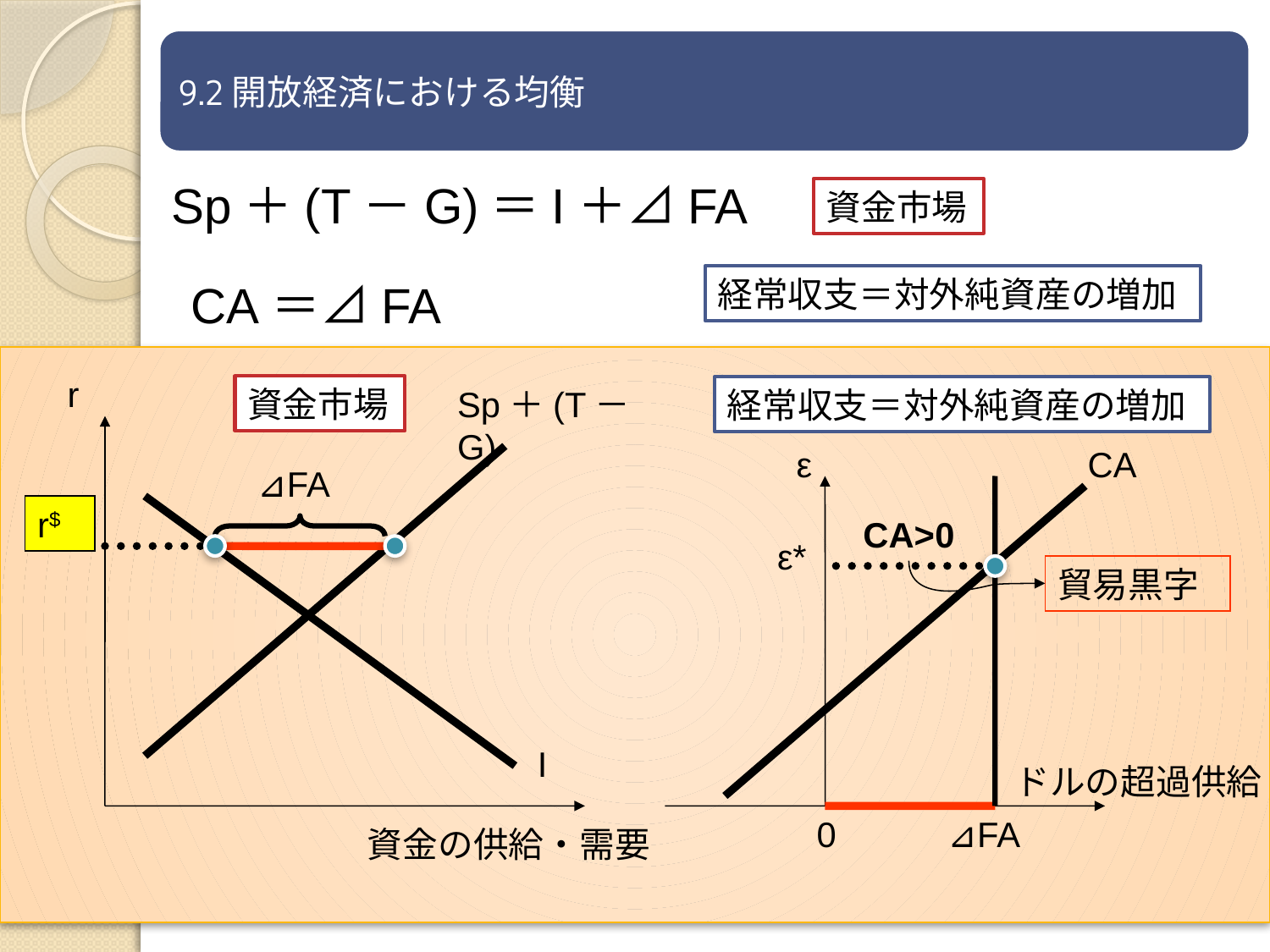

9.2開放経済における均衡
Sp＋(T－G)＝I＋⊿FA
資金市場
経常収支＝対外純資産の増加
CA＝⊿FA

r
資金市場
Sp＋(T－G)
経常収支＝対外純資産の増加

CA
ε

⊿FA

r$

CA>0
ε*

貿易黒字

I
ドルの超過供給

0

⊿FA
資金の供給・需要